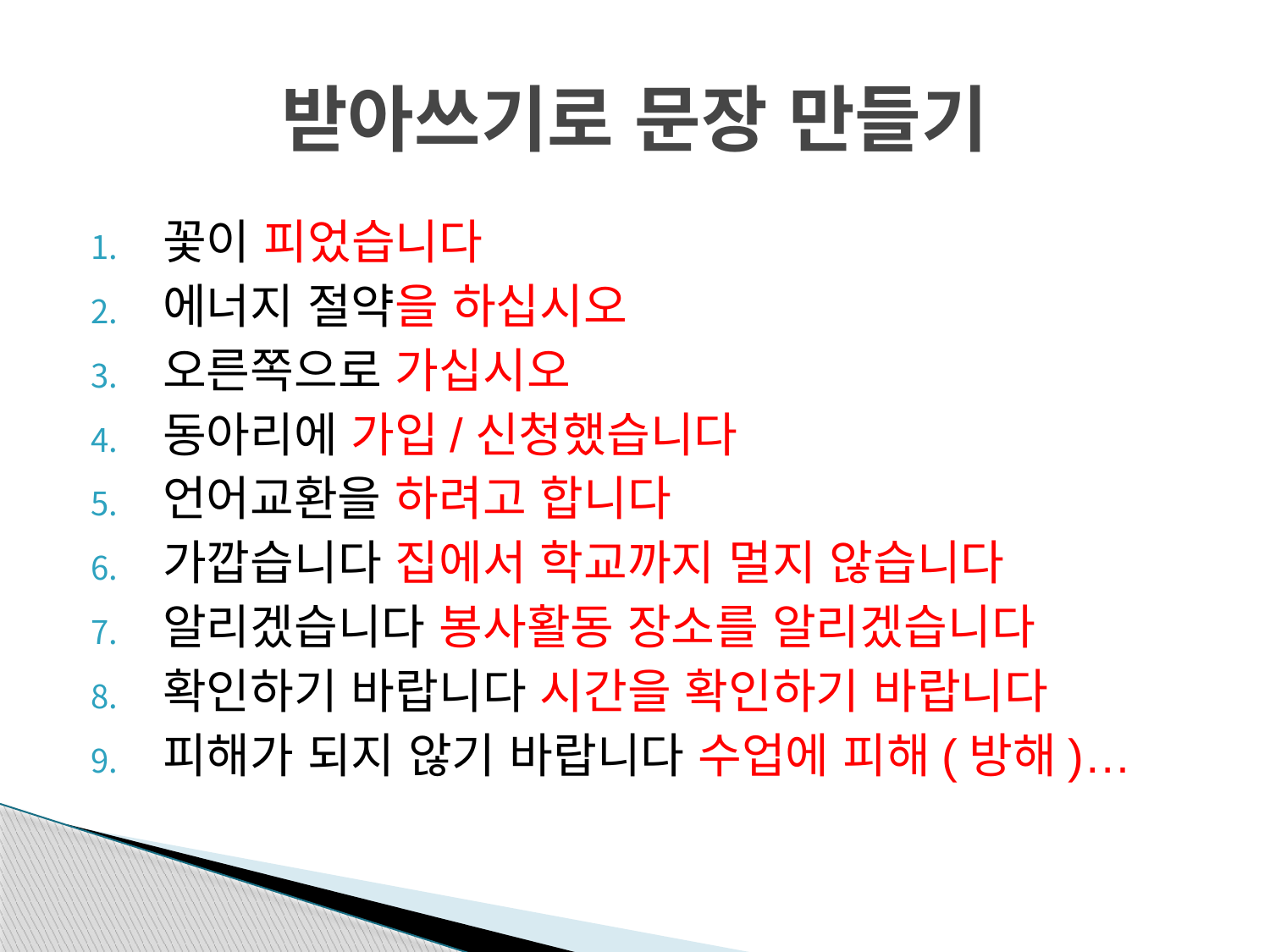

# 받아쓰기로 문장 만들기
꽃이 피었습니다
에너지 절약을 하십시오
오른쪽으로 가십시오
동아리에 가입/신청했습니다
언어교환을 하려고 합니다
가깝습니다 집에서 학교까지 멀지 않습니다
알리겠습니다 봉사활동 장소를 알리겠습니다
확인하기 바랍니다 시간을 확인하기 바랍니다
피해가 되지 않기 바랍니다 수업에 피해(방해)…